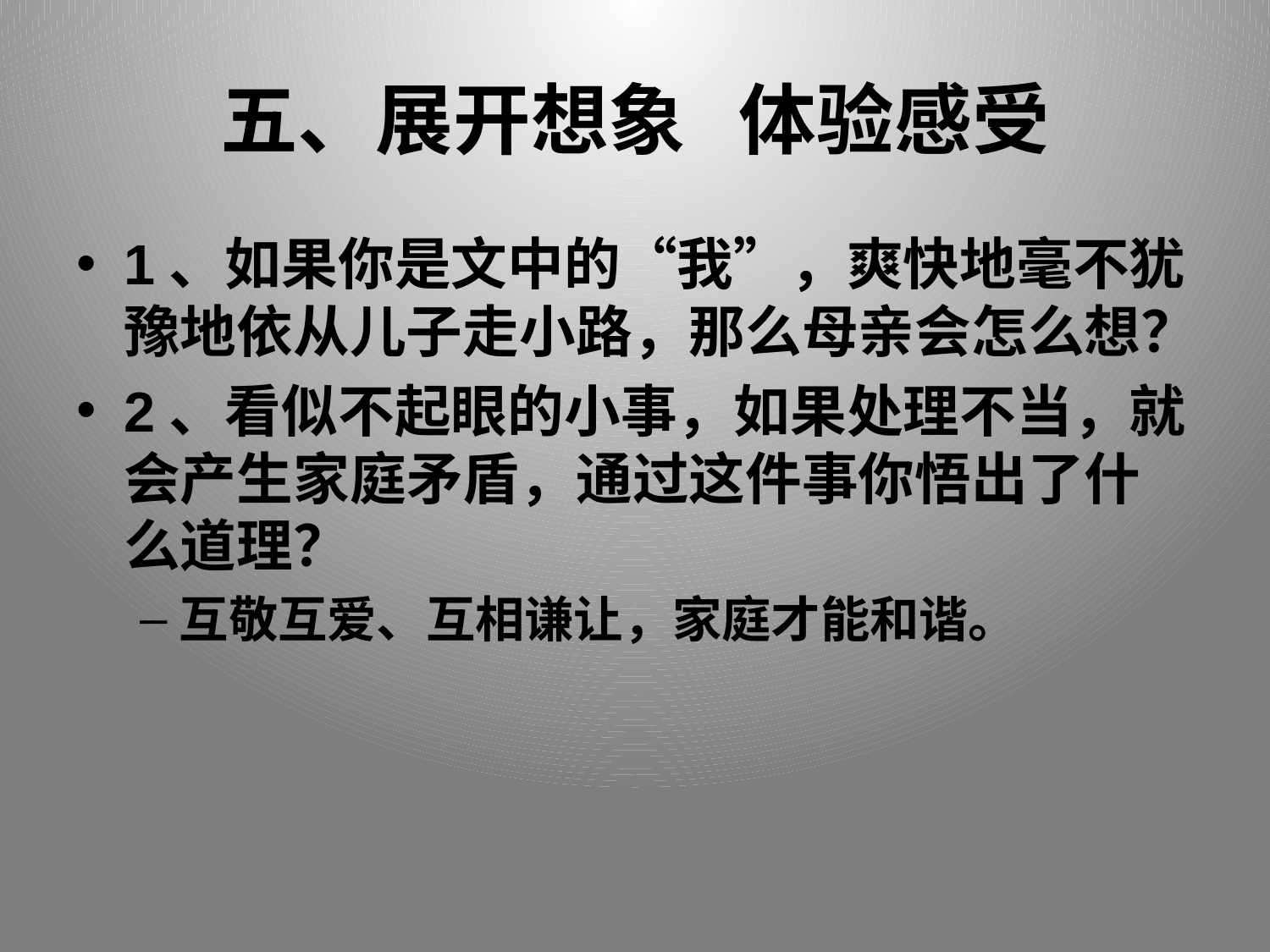

# 五、展开想象   体验感受
1、如果你是文中的“我”，爽快地毫不犹豫地依从儿子走小路，那么母亲会怎么想？
2、看似不起眼的小事，如果处理不当，就会产生家庭矛盾，通过这件事你悟出了什么道理？
互敬互爱、互相谦让，家庭才能和谐。